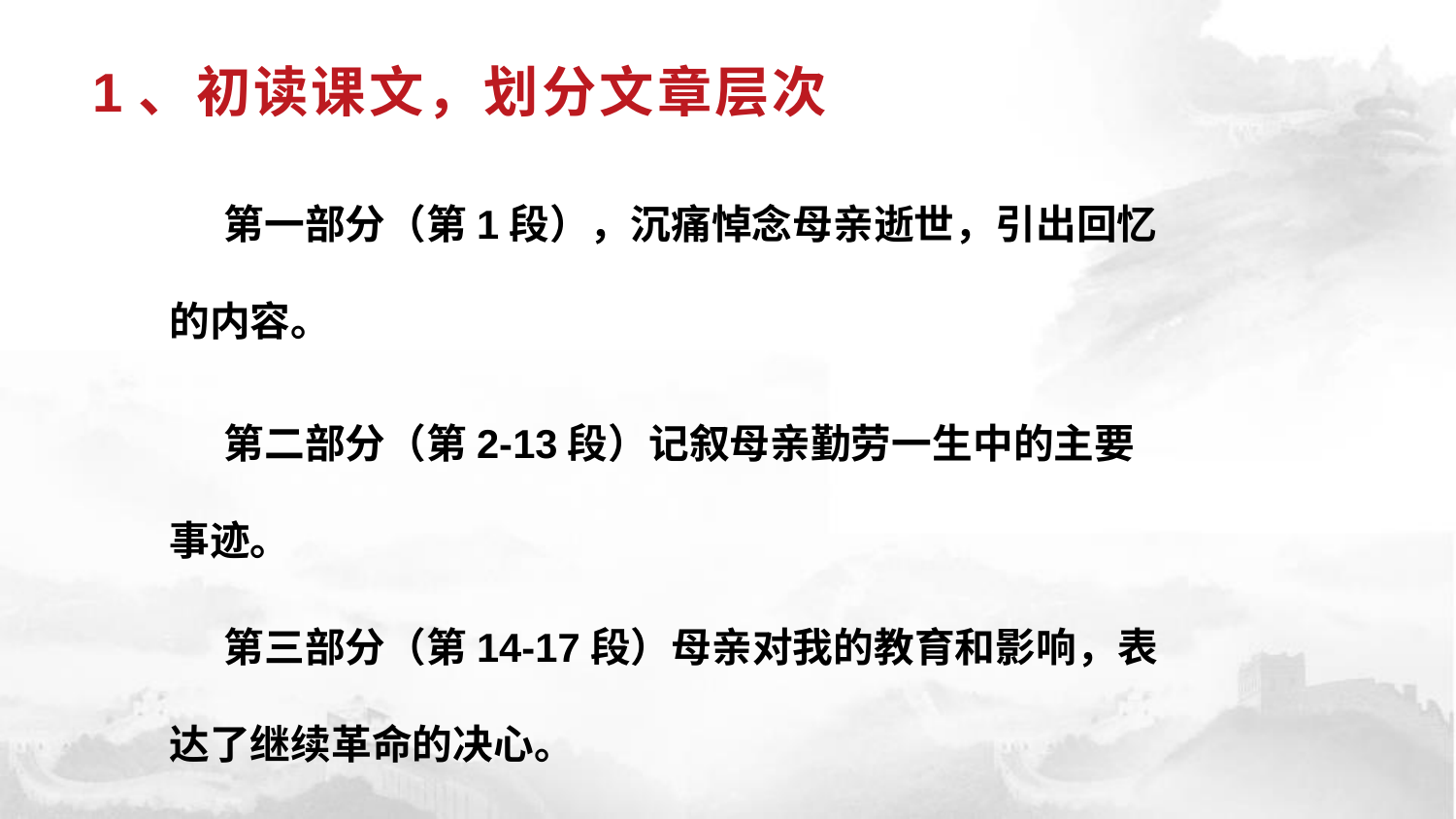

# 1、初读课文，划分文章层次
第一部分（第1段），沉痛悼念母亲逝世，引出回忆的内容。
第二部分（第2-13段）记叙母亲勤劳一生中的主要事迹。
第三部分（第14-17段）母亲对我的教育和影响，表达了继续革命的决心。